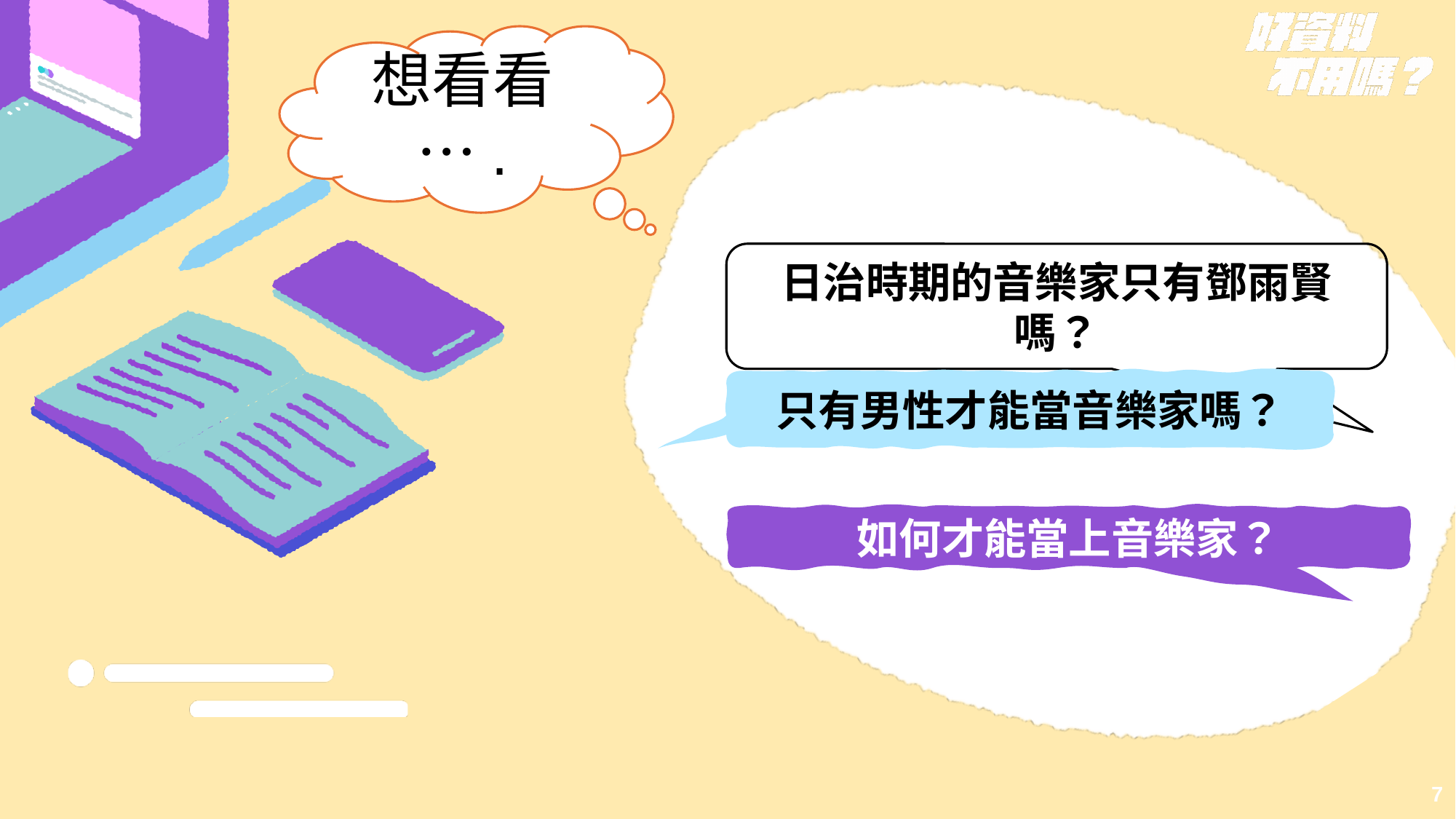

想看看….
日治時期的音樂家只有鄧雨賢嗎？
只有男性才能當音樂家嗎？
如何才能當上音樂家？